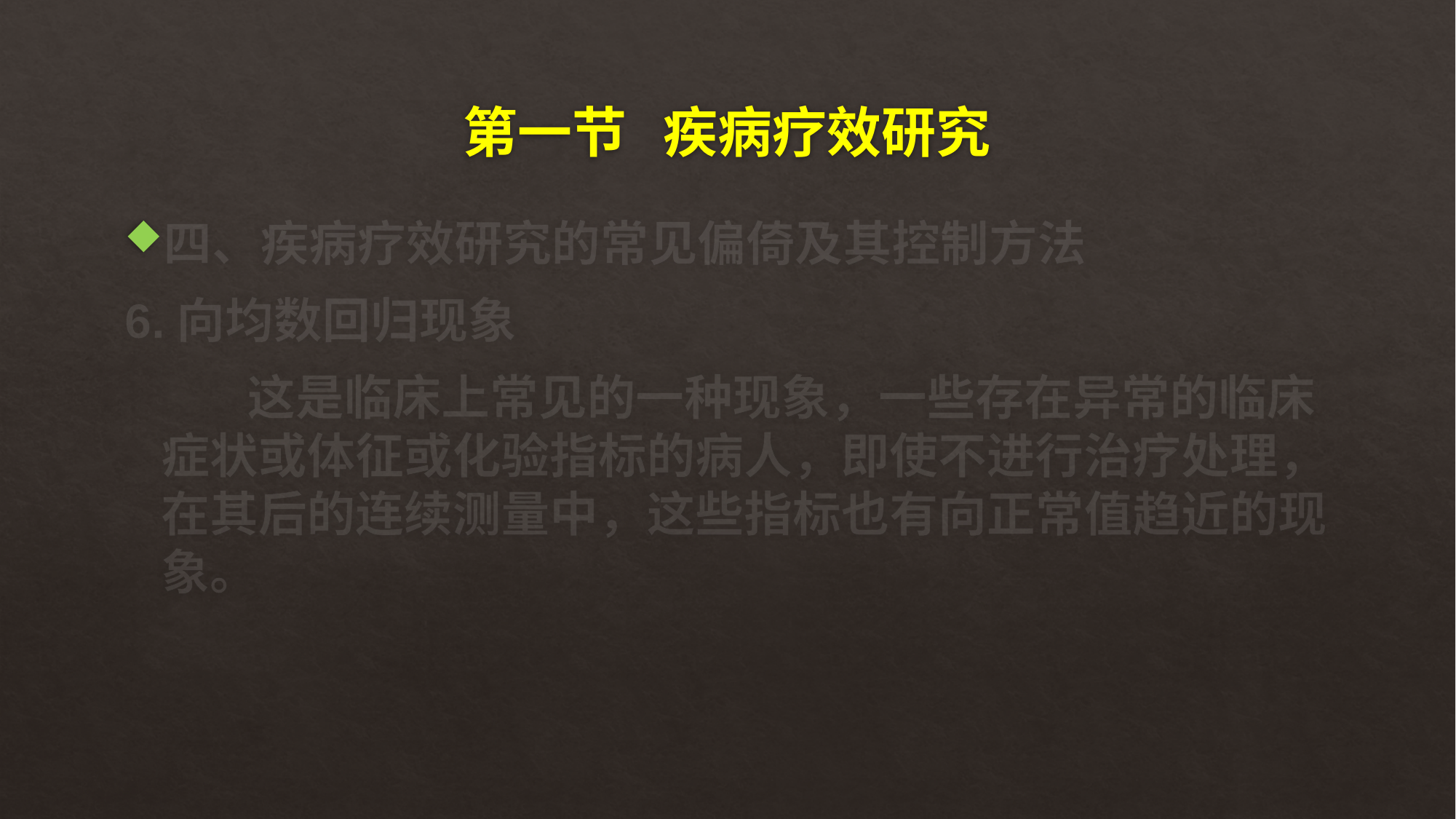

# 第一节   疾病疗效研究
四、疾病疗效研究的常见偏倚及其控制方法
6.向均数回归现象
          这是临床上常见的一种现象，一些存在异常的临床症状或体征或化验指标的病人，即使不进行治疗处理，在其后的连续测量中，这些指标也有向正常值趋近的现象。